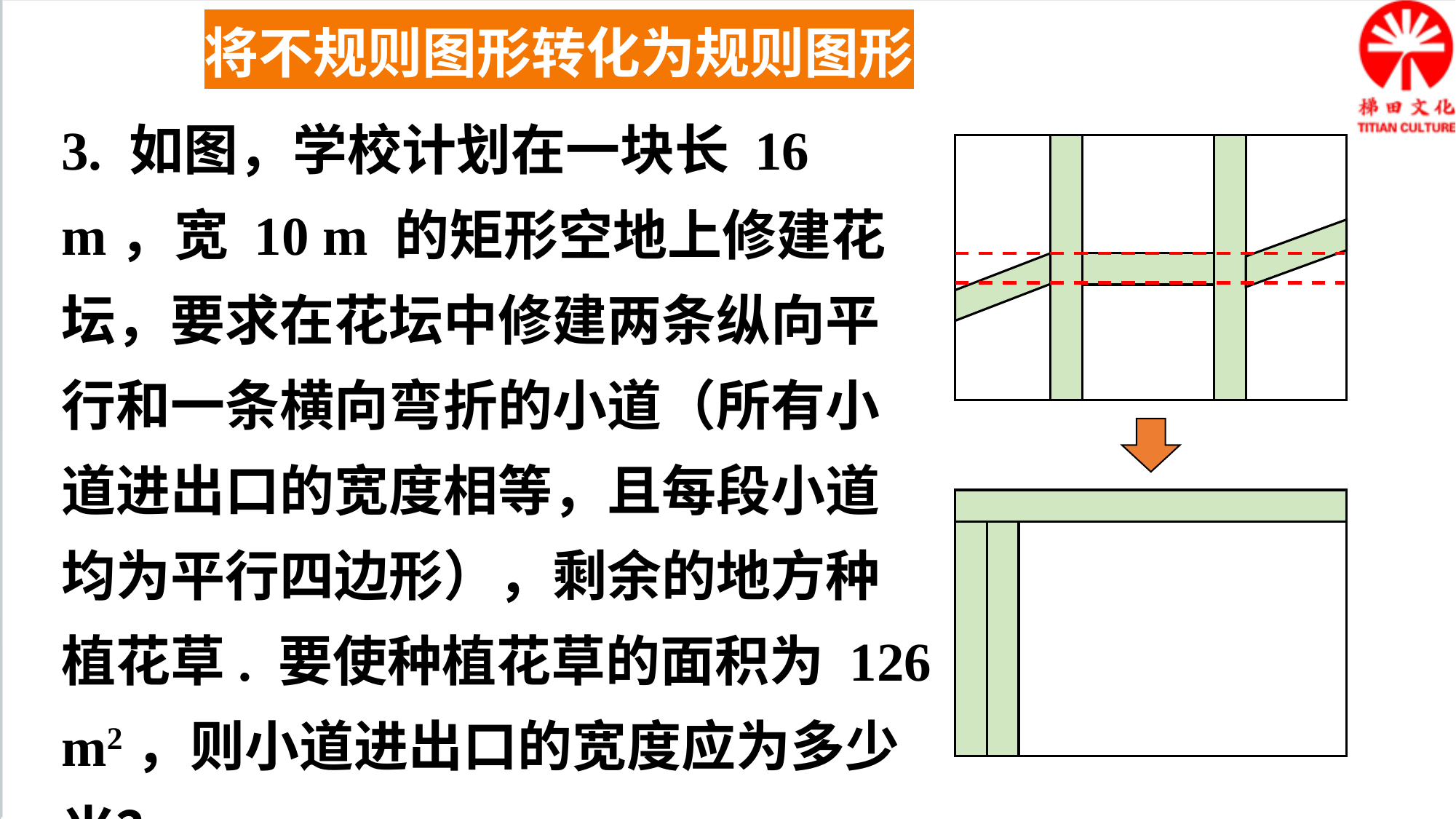

将不规则图形转化为规则图形
3. 如图，学校计划在一块长 16 m，宽 10 m 的矩形空地上修建花坛，要求在花坛中修建两条纵向平行和一条横向弯折的小道（所有小道进出口的宽度相等，且每段小道均为平行四边形），剩余的地方种植花草. 要使种植花草的面积为 126 m2，则小道进出口的宽度应为多少米？